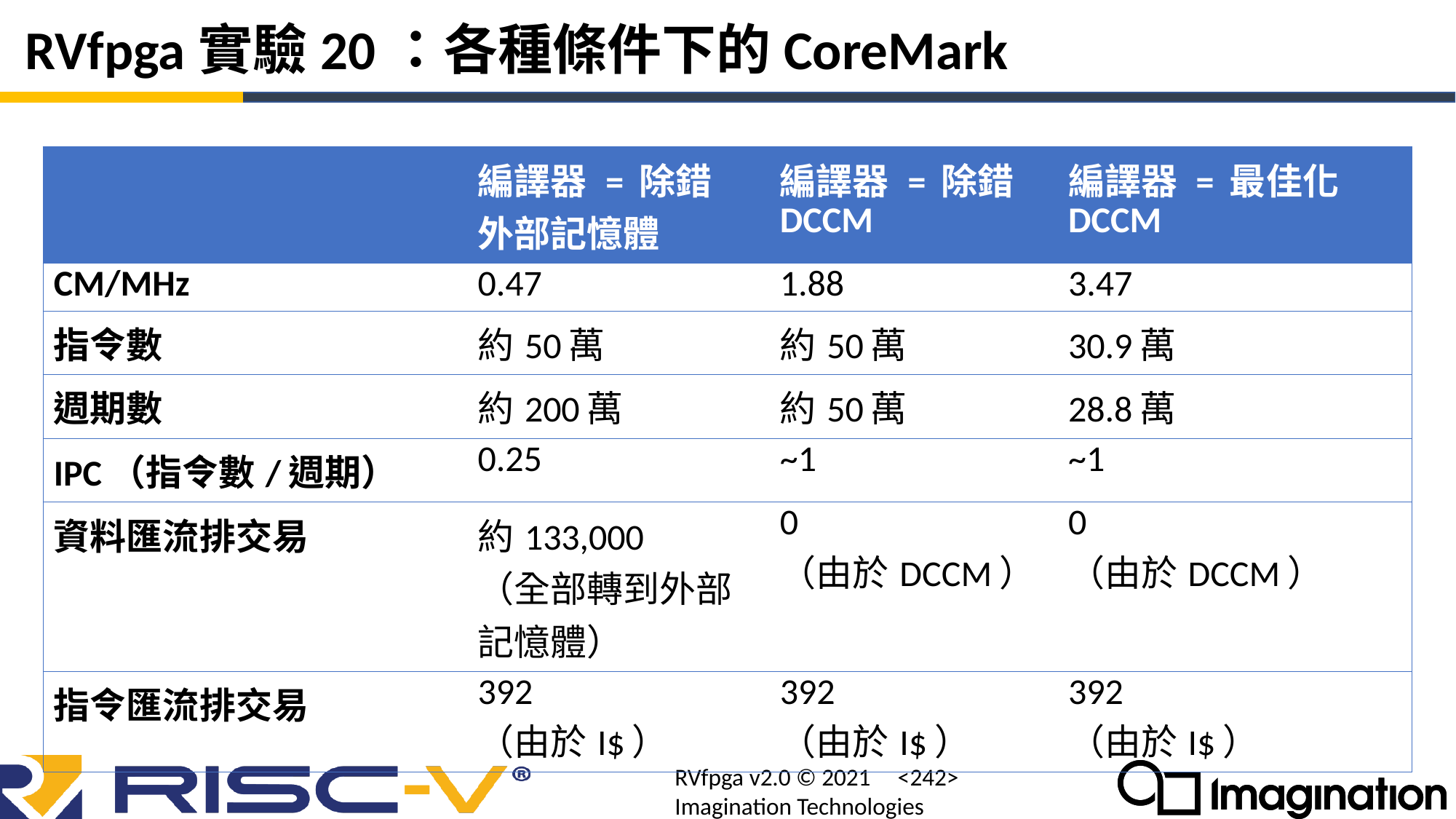

# RVfpga實驗20：各種條件下的CoreMark
|  | 編譯器 = 除錯 外部記憶體 | 編譯器 = 除錯 DCCM | 編譯器 = 最佳化 DCCM |
| --- | --- | --- | --- |
| CM/MHz | 0.47 | 1.88 | 3.47 |
| 指令數 | 約50萬 | 約50萬 | 30.9萬 |
| 週期數 | 約200萬 | 約50萬 | 28.8萬 |
| IPC（指令數/週期） | 0.25 | ~1 | ~1 |
| 資料匯流排交易 | 約133,000 （全部轉到外部記憶體） | 0 （由於DCCM） | 0 （由於DCCM） |
| 指令匯流排交易 | 392 （由於I$） | 392 （由於I$） | 392 （由於I$） |